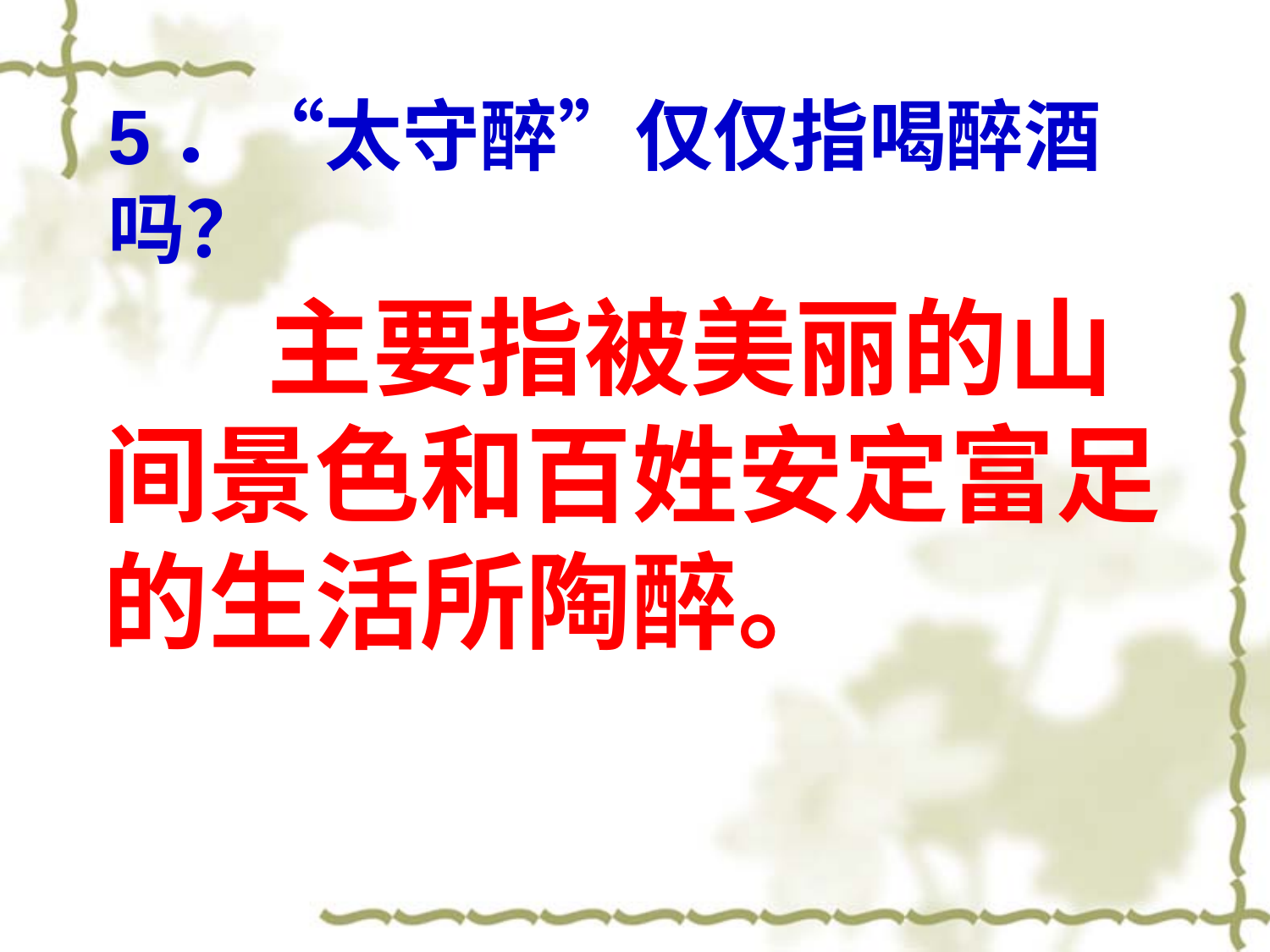

# 5．“太守醉”仅仅指喝醉酒吗？
　　主要指被美丽的山间景色和百姓安定富足的生活所陶醉。